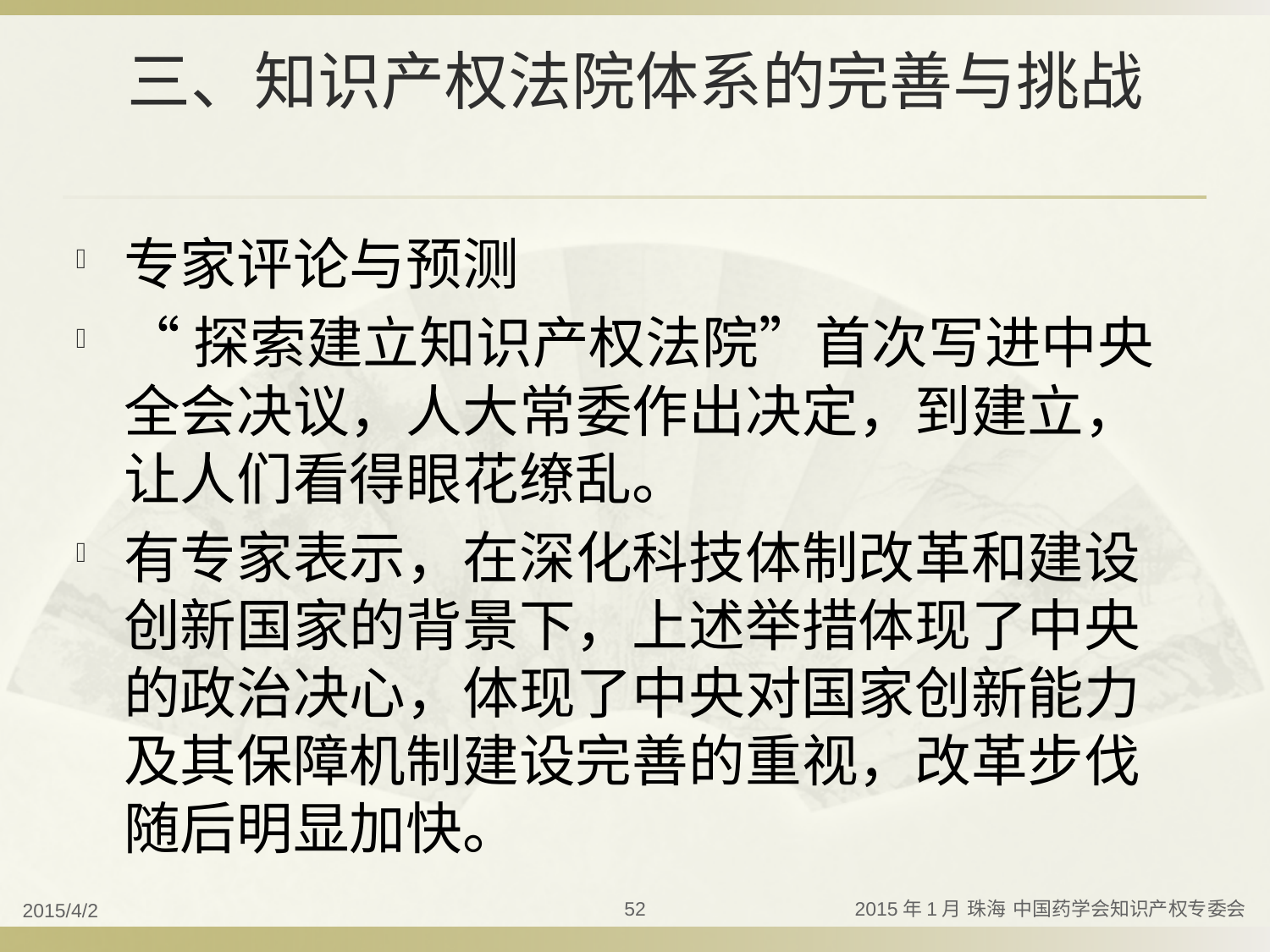

# 三、知识产权法院体系的完善与挑战
专家评论与预测
“探索建立知识产权法院”首次写进中央全会决议，人大常委作出决定，到建立，让人们看得眼花缭乱。
有专家表示，在深化科技体制改革和建设创新国家的背景下，上述举措体现了中央的政治决心，体现了中央对国家创新能力及其保障机制建设完善的重视，改革步伐随后明显加快。

2015/4/2
52
2015年1月 珠海 中国药学会知识产权专委会